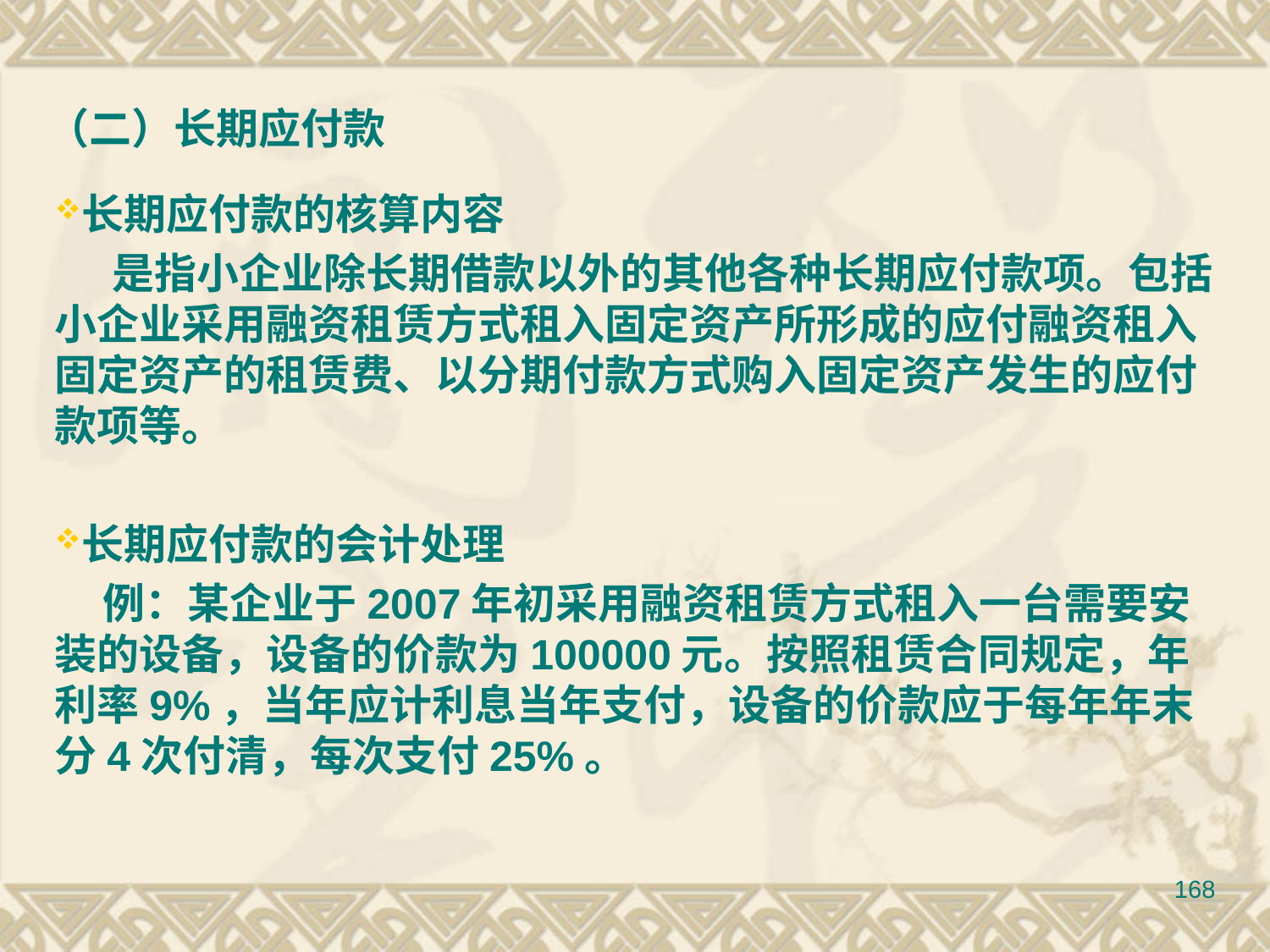

（二）长期应付款

长期应付款的核算内容
     是指小企业除长期借款以外的其他各种长期应付款项。包括小企业采用融资租赁方式租入固定资产所形成的应付融资租入固定资产的租赁费、以分期付款方式购入固定资产发生的应付款项等。

长期应付款的会计处理
    例：某企业于2007年初采用融资租赁方式租入一台需要安装的设备，设备的价款为100000元。按照租赁合同规定，年利率9%，当年应计利息当年支付，设备的价款应于每年年末分4次付清，每次支付25%。

168